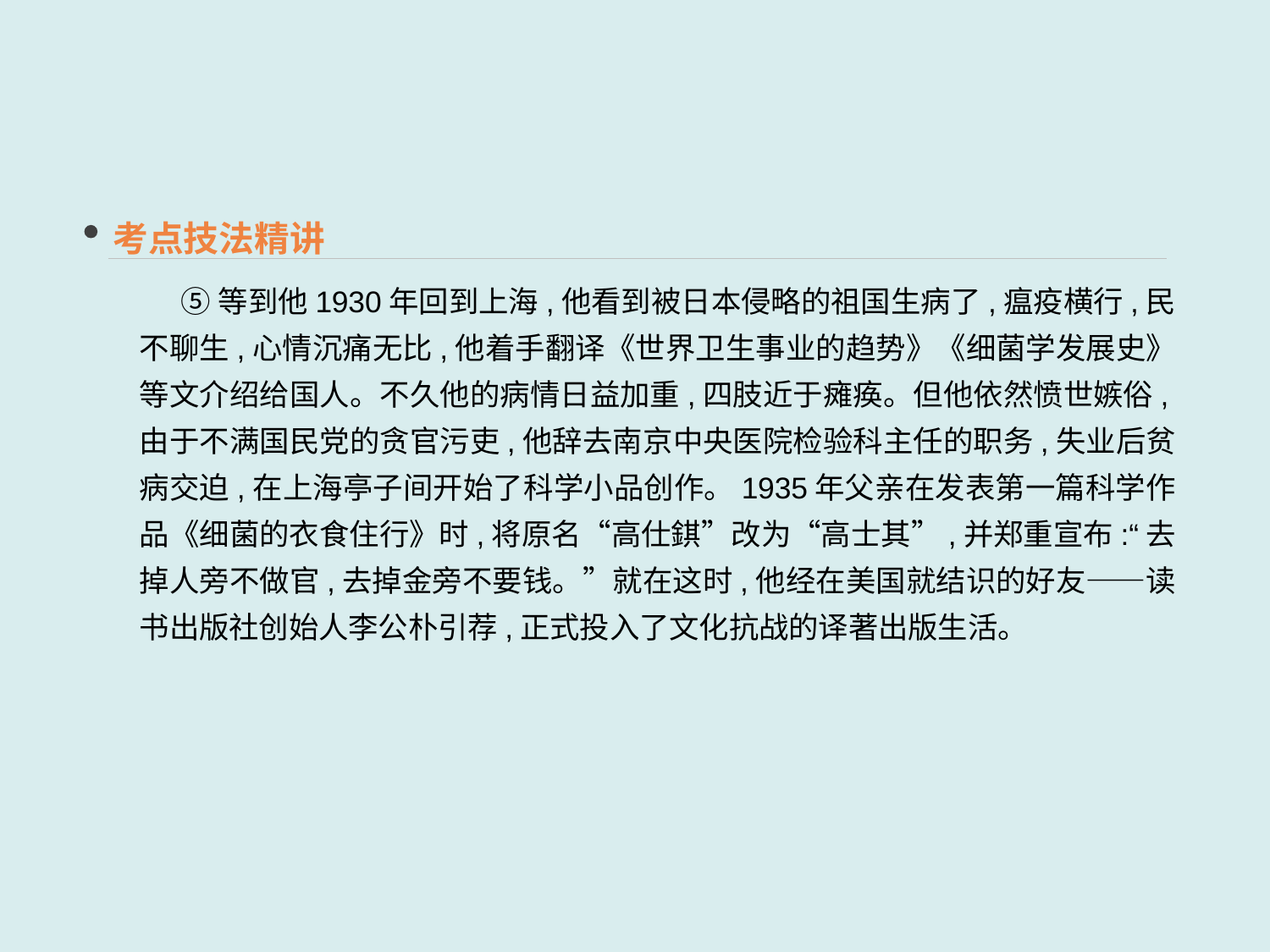

考点技法精讲

      ⑤等到他1930年回到上海,他看到被日本侵略的祖国生病了,瘟疫横行,民不聊生,心情沉痛无比,他着手翻译《世界卫生事业的趋势》《细菌学发展史》等文介绍给国人。不久他的病情日益加重,四肢近于瘫痪。但他依然愤世嫉俗,由于不满国民党的贪官污吏,他辞去南京中央医院检验科主任的职务,失业后贫病交迫,在上海亭子间开始了科学小品创作。1935年父亲在发表第一篇科学作品《细菌的衣食住行》时,将原名“高仕錤”改为“高士其”,并郑重宣布:“去掉人旁不做官,去掉金旁不要钱。”就在这时,他经在美国就结识的好友——读书出版社创始人李公朴引荐,正式投入了文化抗战的译著出版生活。